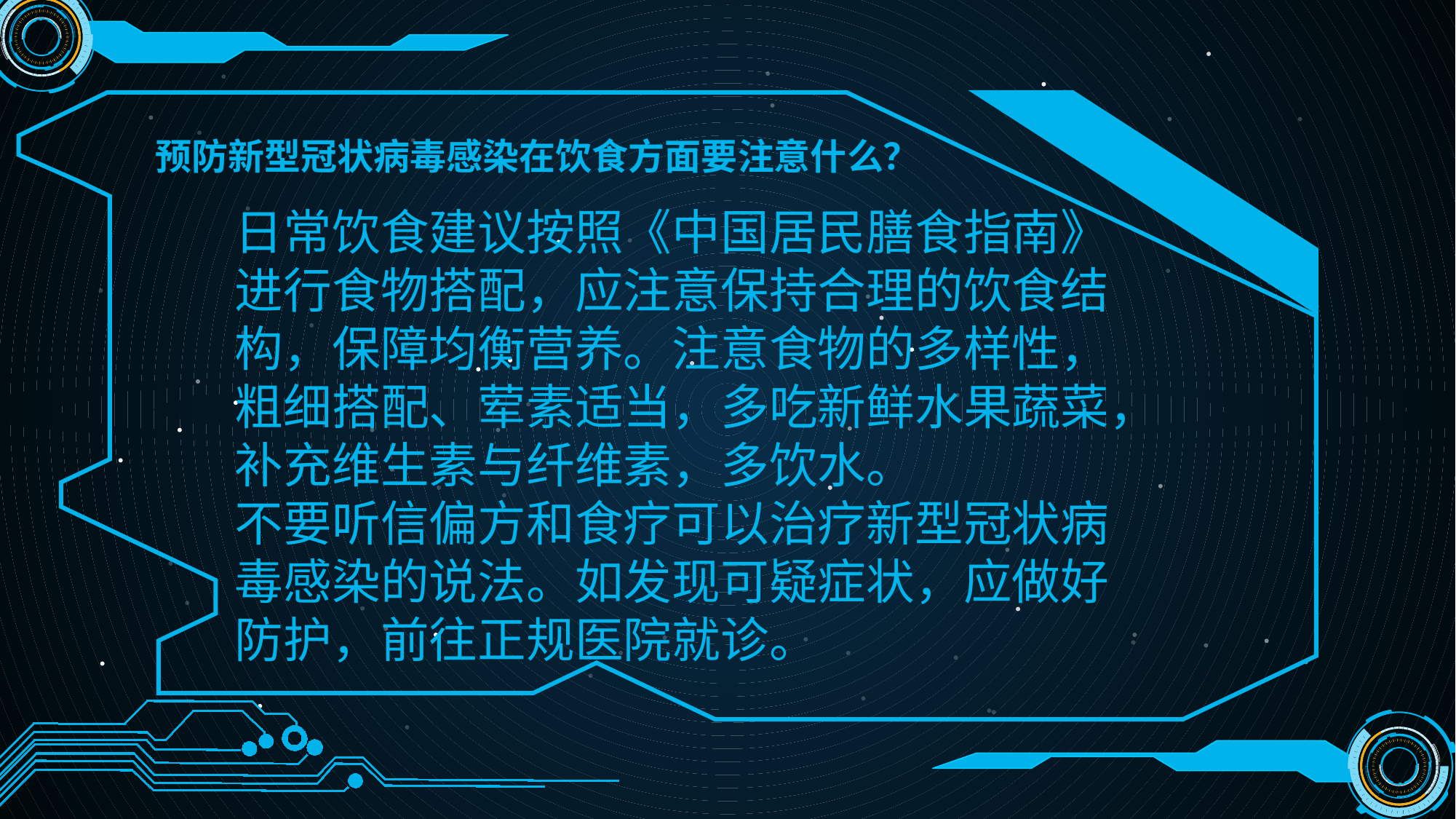

预防新型冠状病毒感染在饮食方面要注意什么？
日常饮食建议按照《中国居民膳食指南》进行食物搭配，应注意保持合理的饮食结构，保障均衡营养。注意食物的多样性，粗细搭配、荤素适当，多吃新鲜水果蔬菜，补充维生素与纤维素，多饮水。
不要听信偏方和食疗可以治疗新型冠状病毒感染的说法。如发现可疑症状，应做好防护，前往正规医院就诊。